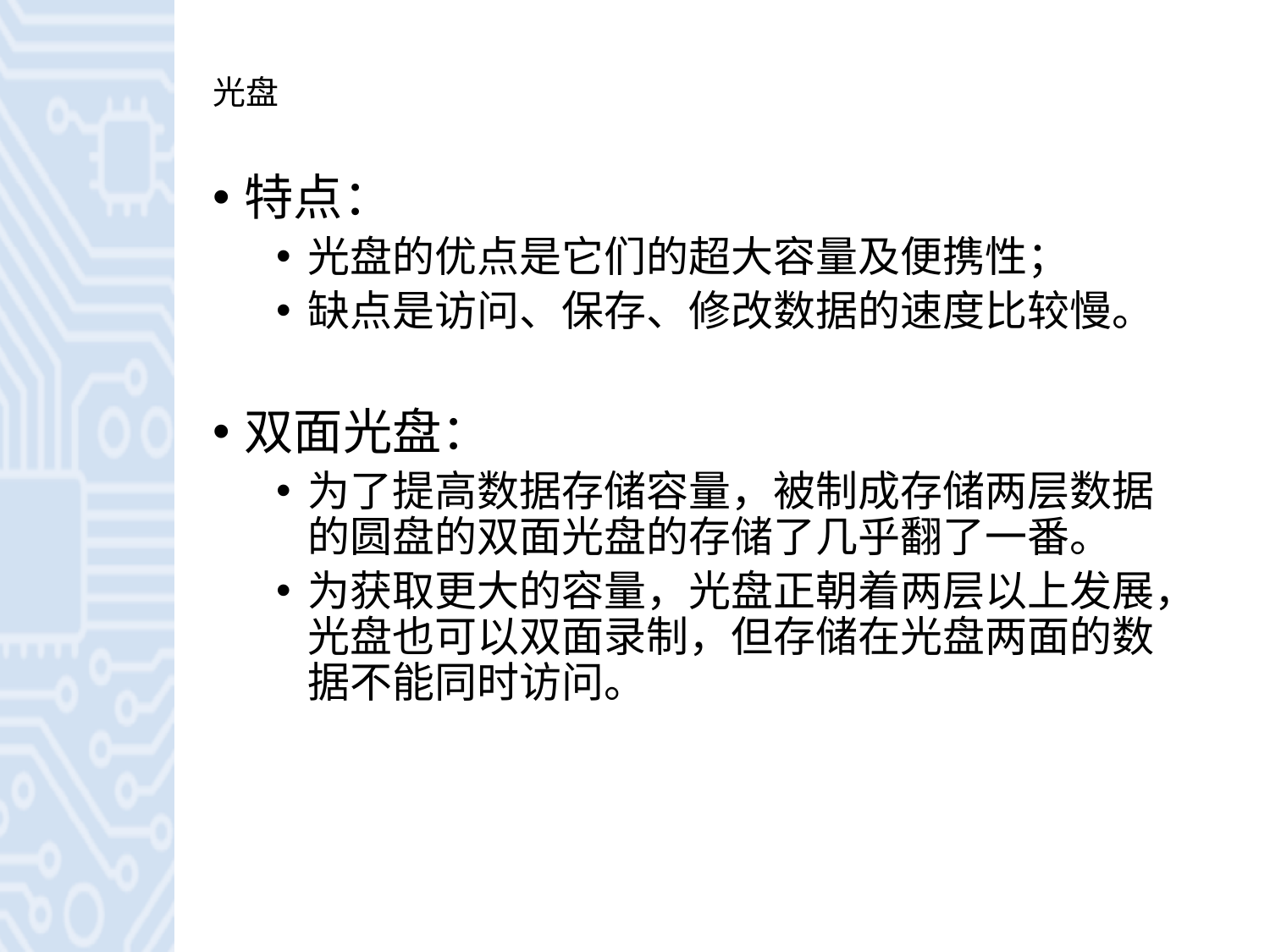

# 光盘
特点：
光盘的优点是它们的超大容量及便携性；
缺点是访问、保存、修改数据的速度比较慢。

双面光盘：
为了提高数据存储容量，被制成存储两层数据的圆盘的双面光盘的存储了几乎翻了一番。
为获取更大的容量，光盘正朝着两层以上发展，光盘也可以双面录制，但存储在光盘两面的数据不能同时访问。